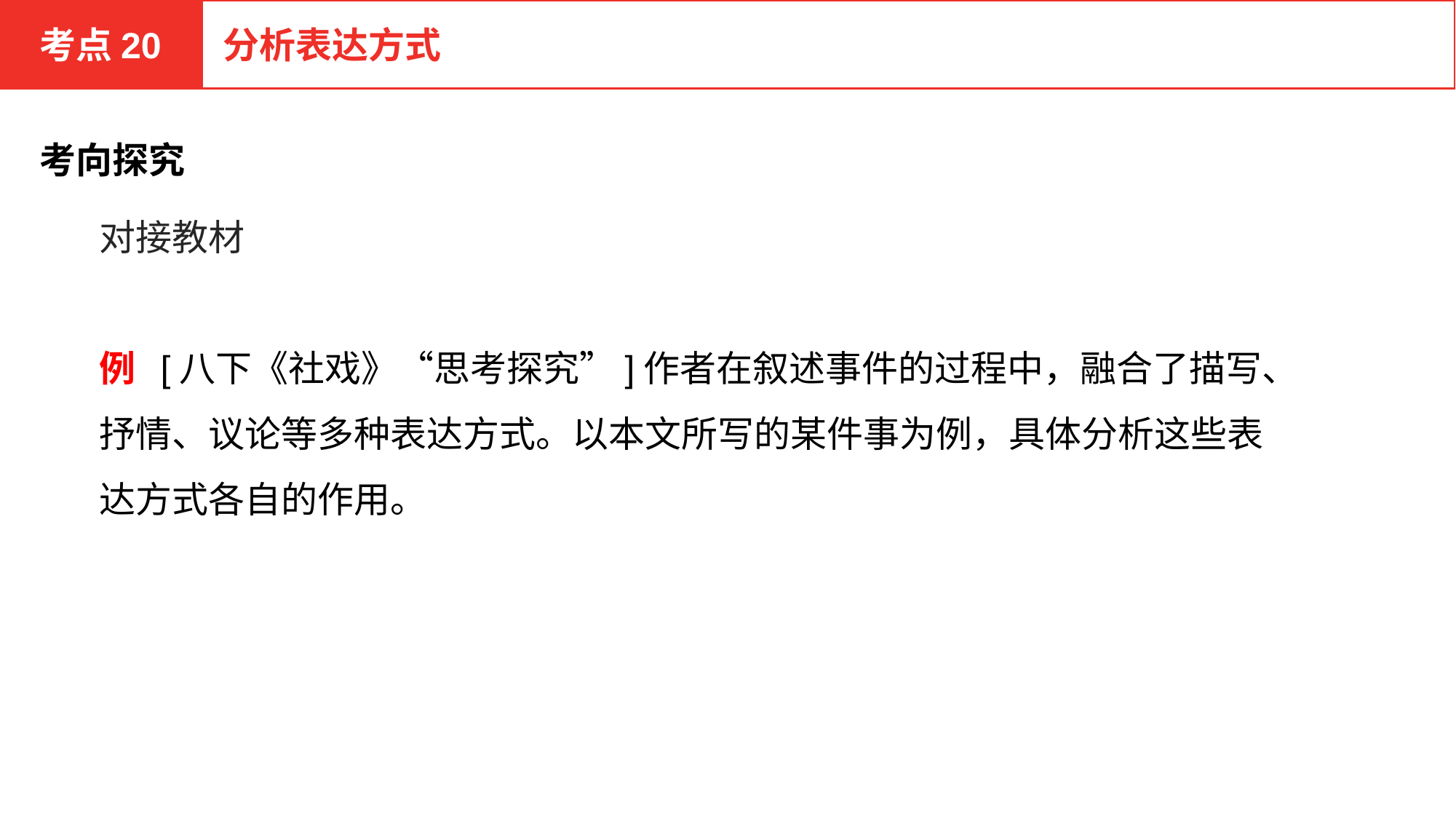

考点20
分析表达方式
考向探究
对接教材

例  [八下《社戏》“思考探究”]作者在叙述事件的过程中，融合了描写、抒情、议论等多种表达方式。以本文所写的某件事为例，具体分析这些表达方式各自的作用。